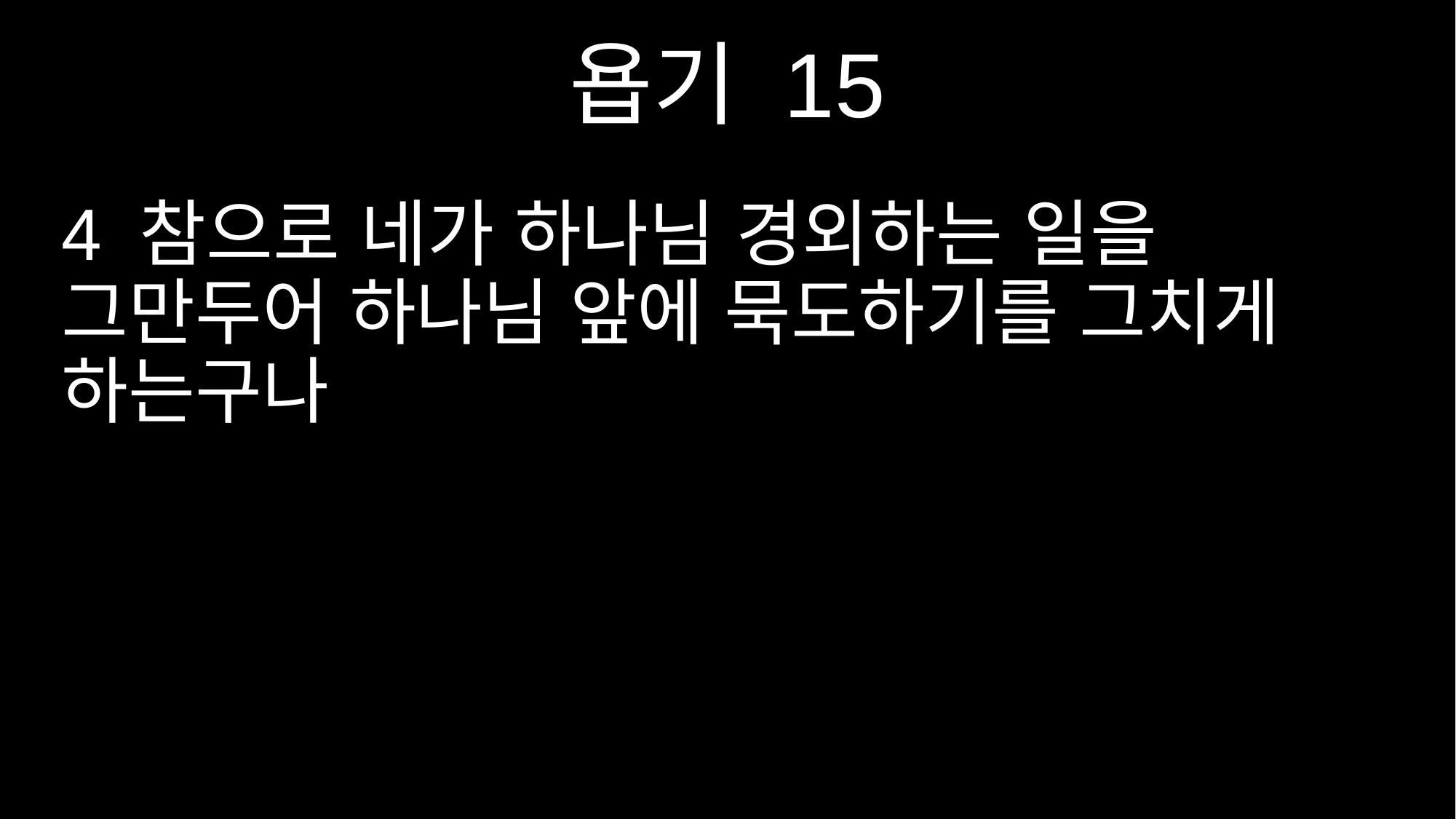

욥기 15
4 참으로 네가 하나님 경외하는 일을 그만두어 하나님 앞에 묵도하기를 그치게 하는구나